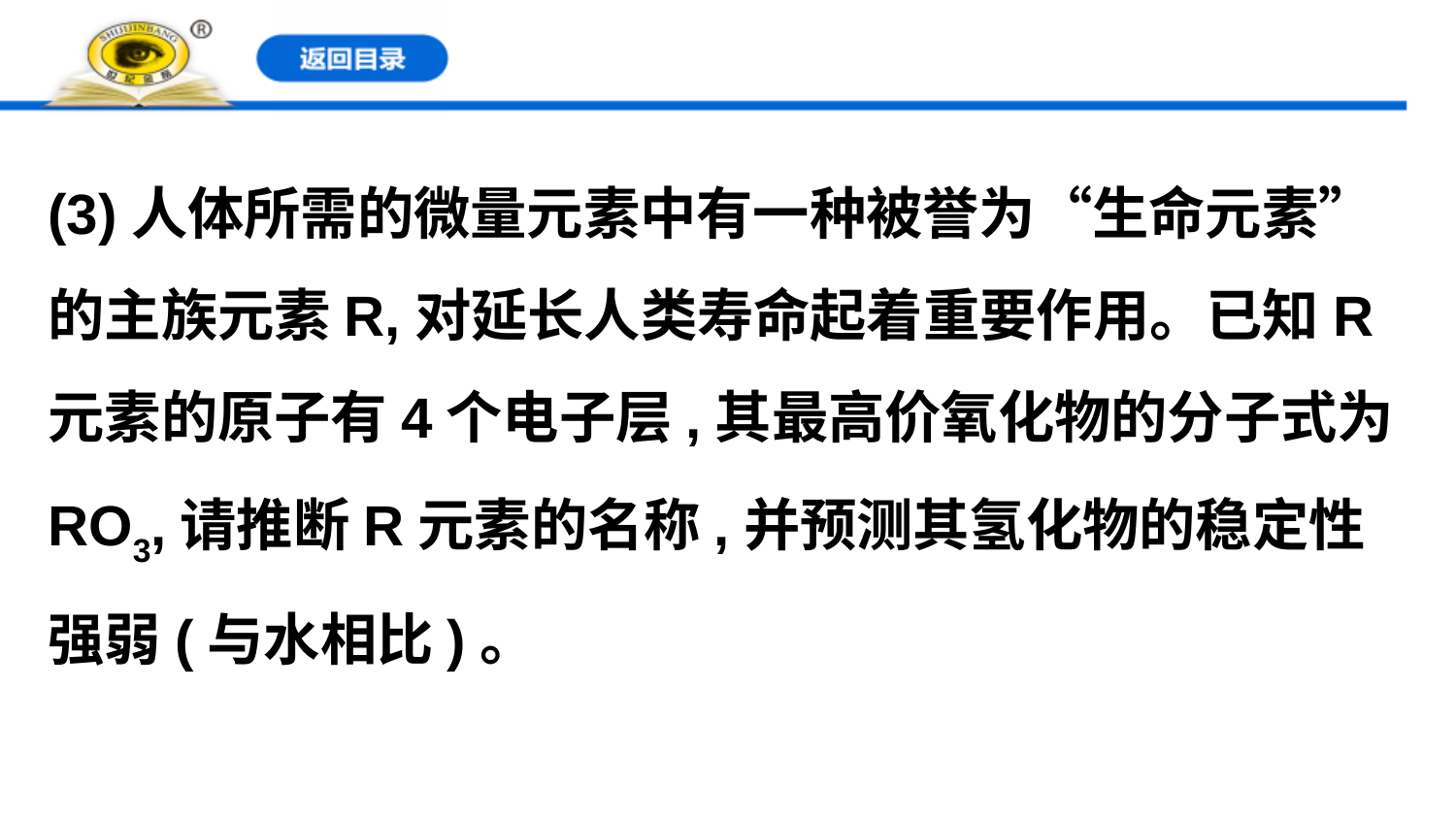

(3)人体所需的微量元素中有一种被誉为“生命元素”的主族元素R,对延长人类寿命起着重要作用。已知R元素的原子有4个电子层,其最高价氧化物的分子式为RO3,请推断R元素的名称,并预测其氢化物的稳定性强弱(与水相比)。